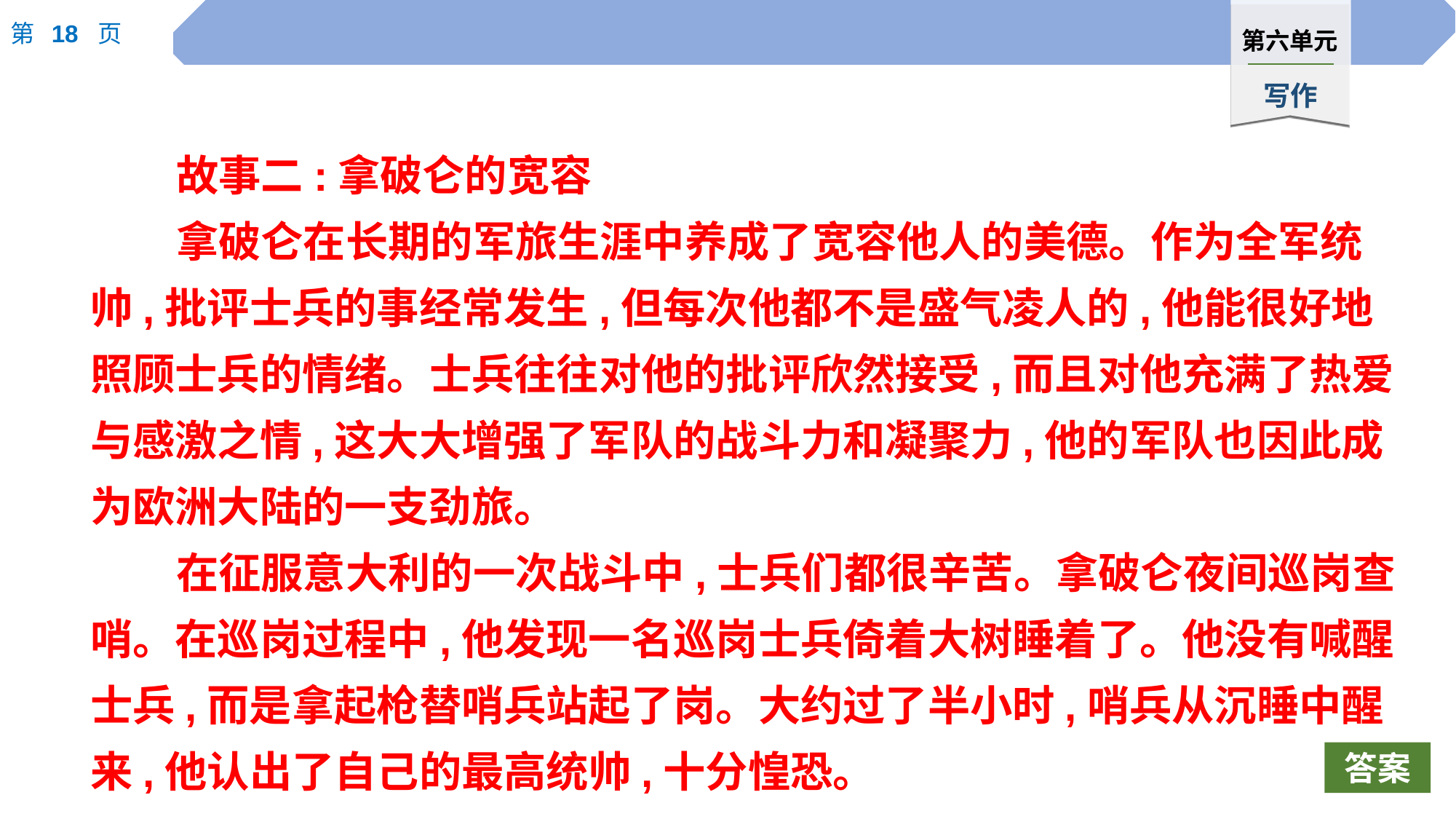

故事二:拿破仑的宽容
拿破仑在长期的军旅生涯中养成了宽容他人的美德。作为全军统帅,批评士兵的事经常发生,但每次他都不是盛气凌人的,他能很好地照顾士兵的情绪。士兵往往对他的批评欣然接受,而且对他充满了热爱与感激之情,这大大增强了军队的战斗力和凝聚力,他的军队也因此成为欧洲大陆的一支劲旅。
在征服意大利的一次战斗中,士兵们都很辛苦。拿破仑夜间巡岗查哨。在巡岗过程中,他发现一名巡岗士兵倚着大树睡着了。他没有喊醒士兵,而是拿起枪替哨兵站起了岗。大约过了半小时,哨兵从沉睡中醒来,他认出了自己的最高统帅,十分惶恐。
答案